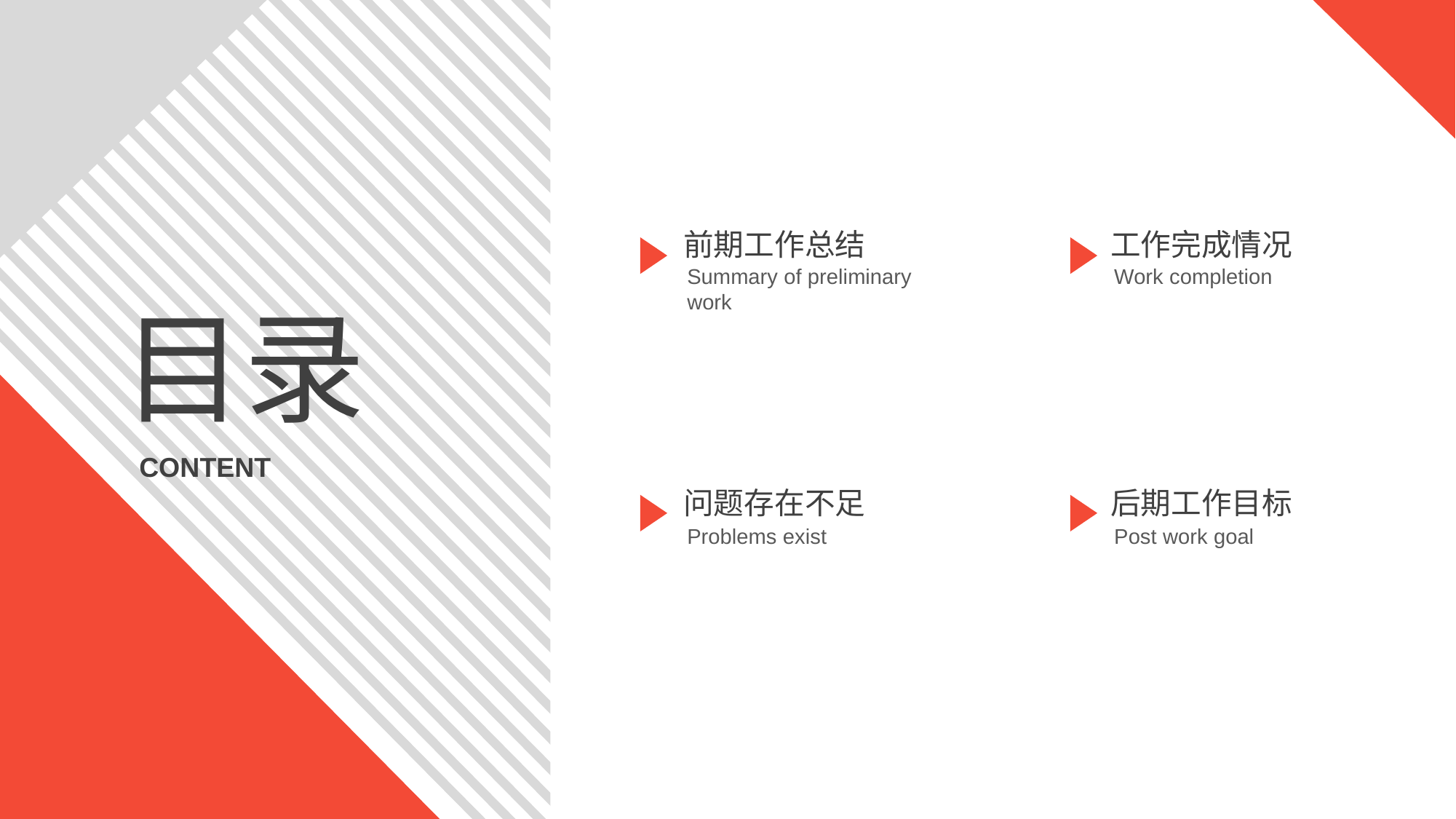

前期工作总结
Summary of preliminary work
工作完成情况
Work completion

问题存在不足
Problems exist
后期工作目标
Post work goal

目录
CONTENT